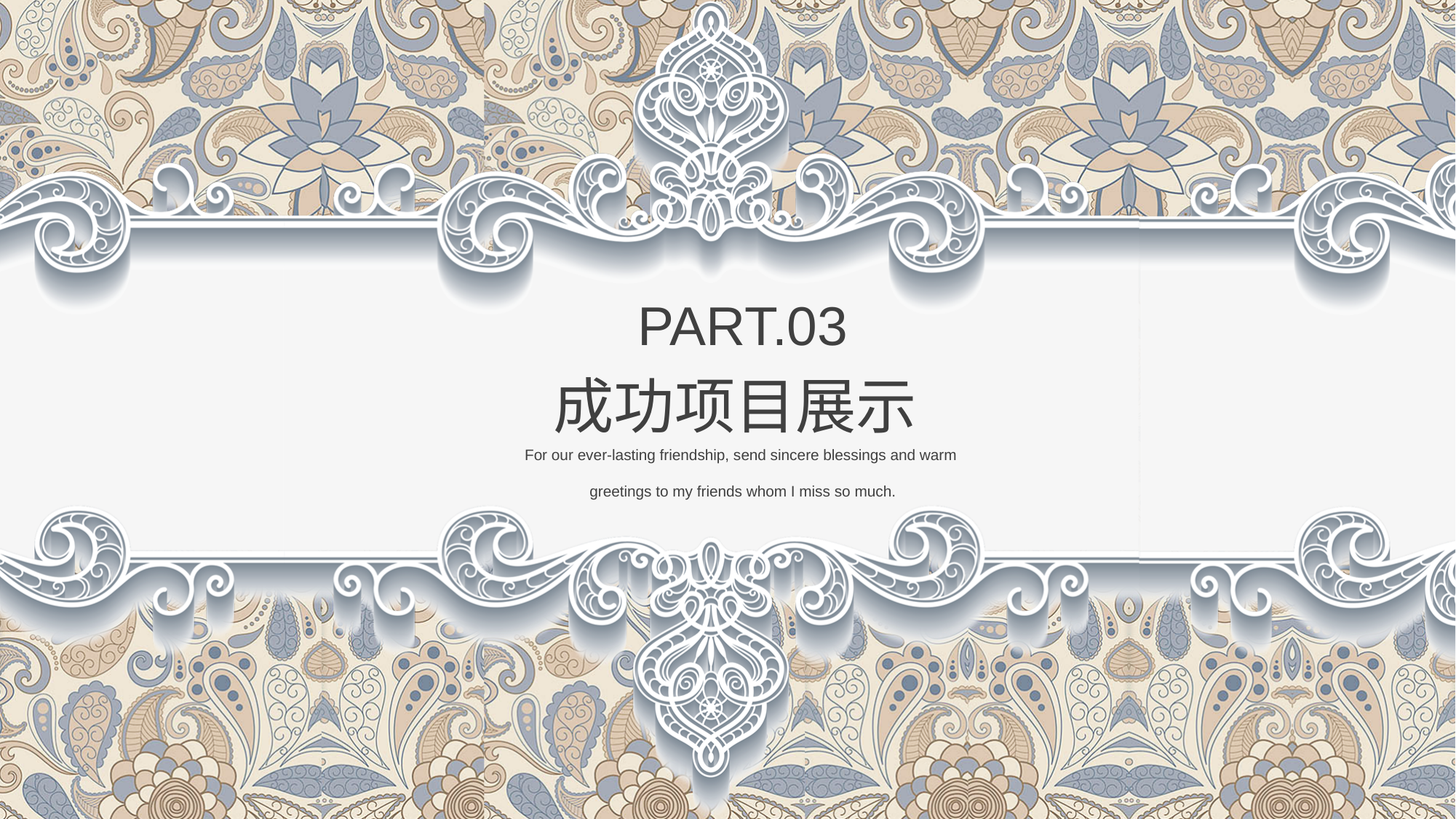

PART.03
成功项目展示
For our ever-lasting friendship, send sincere blessings and warm
greetings to my friends whom I miss so much.